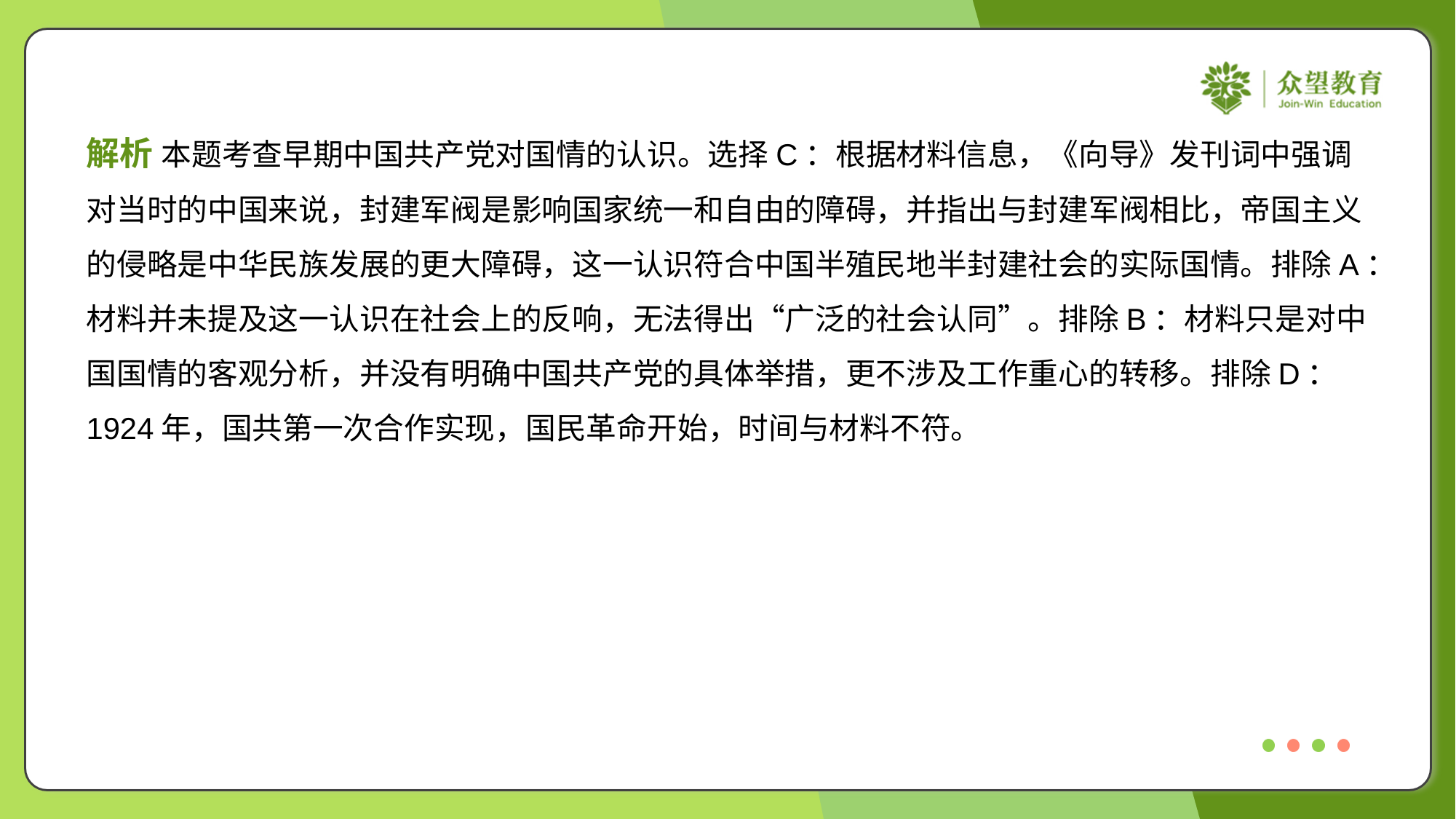

解析 本题考查早期中国共产党对国情的认识。选择C：根据材料信息，《向导》发刊词中强调
对当时的中国来说，封建军阀是影响国家统一和自由的障碍，并指出与封建军阀相比，帝国主义
的侵略是中华民族发展的更大障碍，这一认识符合中国半殖民地半封建社会的实际国情。排除A：
材料并未提及这一认识在社会上的反响，无法得出“广泛的社会认同”。排除B：材料只是对中
国国情的客观分析，并没有明确中国共产党的具体举措，更不涉及工作重心的转移。排除D：
1924年，国共第一次合作实现，国民革命开始，时间与材料不符。